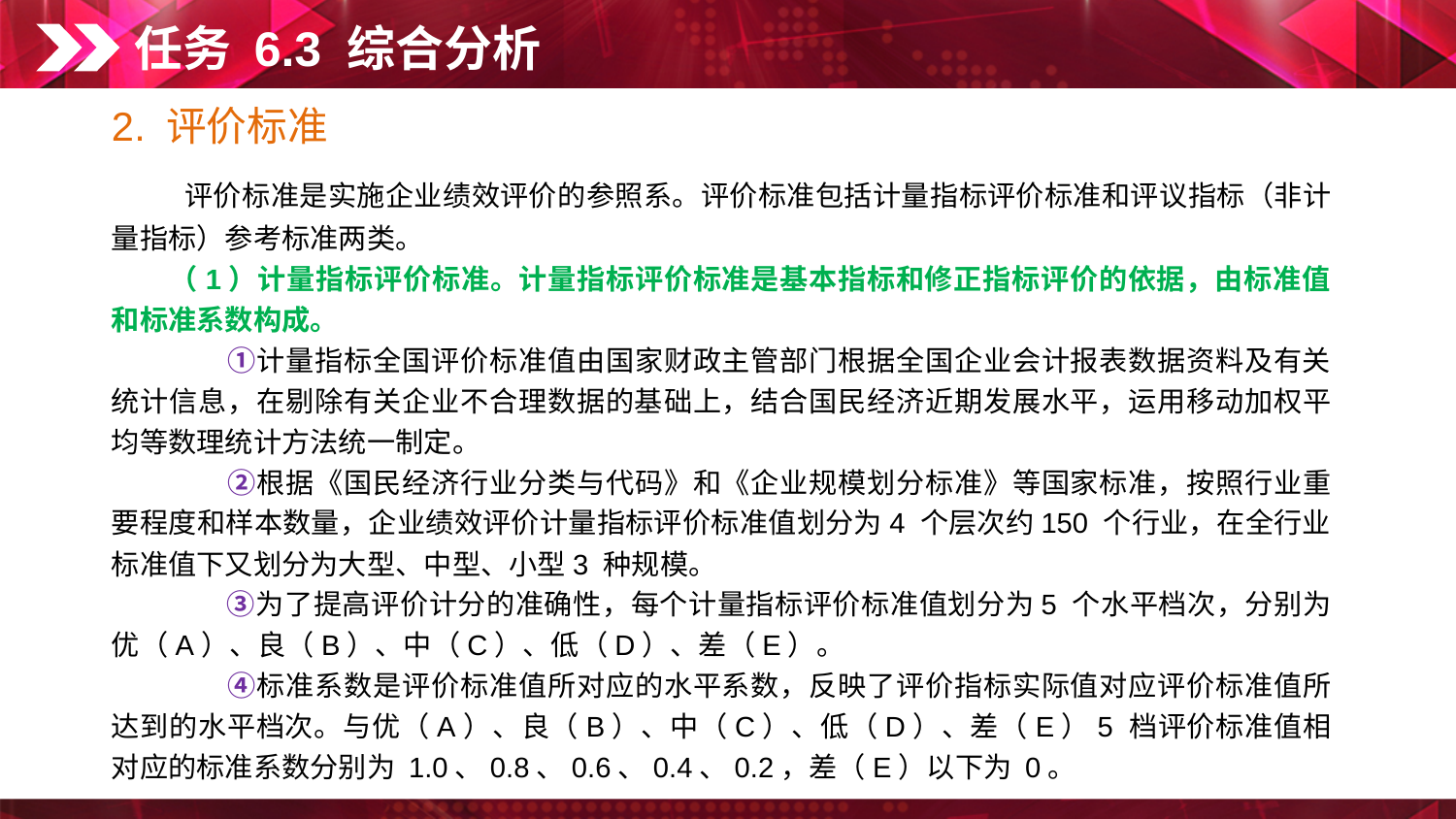

任务 6.3 综合分析

2. 评价标准
　　评价标准是实施企业绩效评价的参照系。评价标准包括计量指标评价标准和评议指标（非计量指标）参考标准两类。
　　（1）计量指标评价标准。计量指标评价标准是基本指标和修正指标评价的依据，由标准值和标准系数构成。
　　　　①计量指标全国评价标准值由国家财政主管部门根据全国企业会计报表数据资料及有关统计信息，在剔除有关企业不合理数据的基础上，结合国民经济近期发展水平，运用移动加权平均等数理统计方法统一制定。
　　　　②根据《国民经济行业分类与代码》和《企业规模划分标准》等国家标准，按照行业重要程度和样本数量，企业绩效评价计量指标评价标准值划分为4 个层次约150 个行业，在全行业标准值下又划分为大型、中型、小型3 种规模。
　　　　③为了提高评价计分的准确性，每个计量指标评价标准值划分为5 个水平档次，分别为优（A）、良（B）、中（C）、低（D）、差（E）。
　　　　④标准系数是评价标准值所对应的水平系数，反映了评价指标实际值对应评价标准值所达到的水平档次。与优（A）、良（B）、中（C）、低（D）、差（E）5 档评价标准值相对应的标准系数分别为 1.0、0.8、0.6、0.4、0.2，差（E）以下为 0。